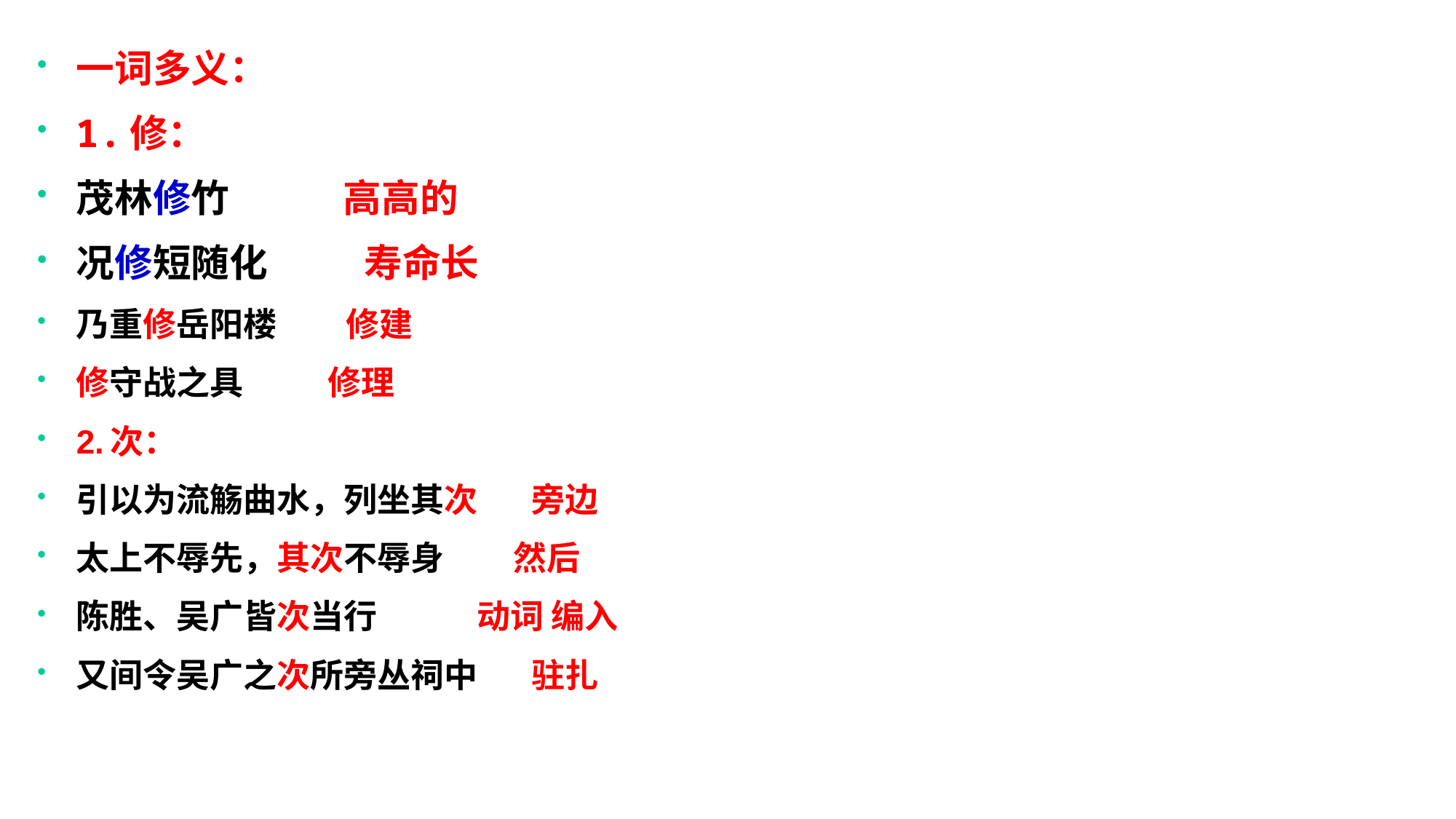

一词多义：
1.修：
茂林修竹             高高的
况修短随化           寿命长
乃重修岳阳楼         修建
修守战之具           修理
2.次：
引以为流觞曲水，列坐其次       旁边
太上不辱先，其次不辱身         然后
陈胜、吴广皆次当行             动词 编入
又间令吴广之次所旁丛祠中       驻扎